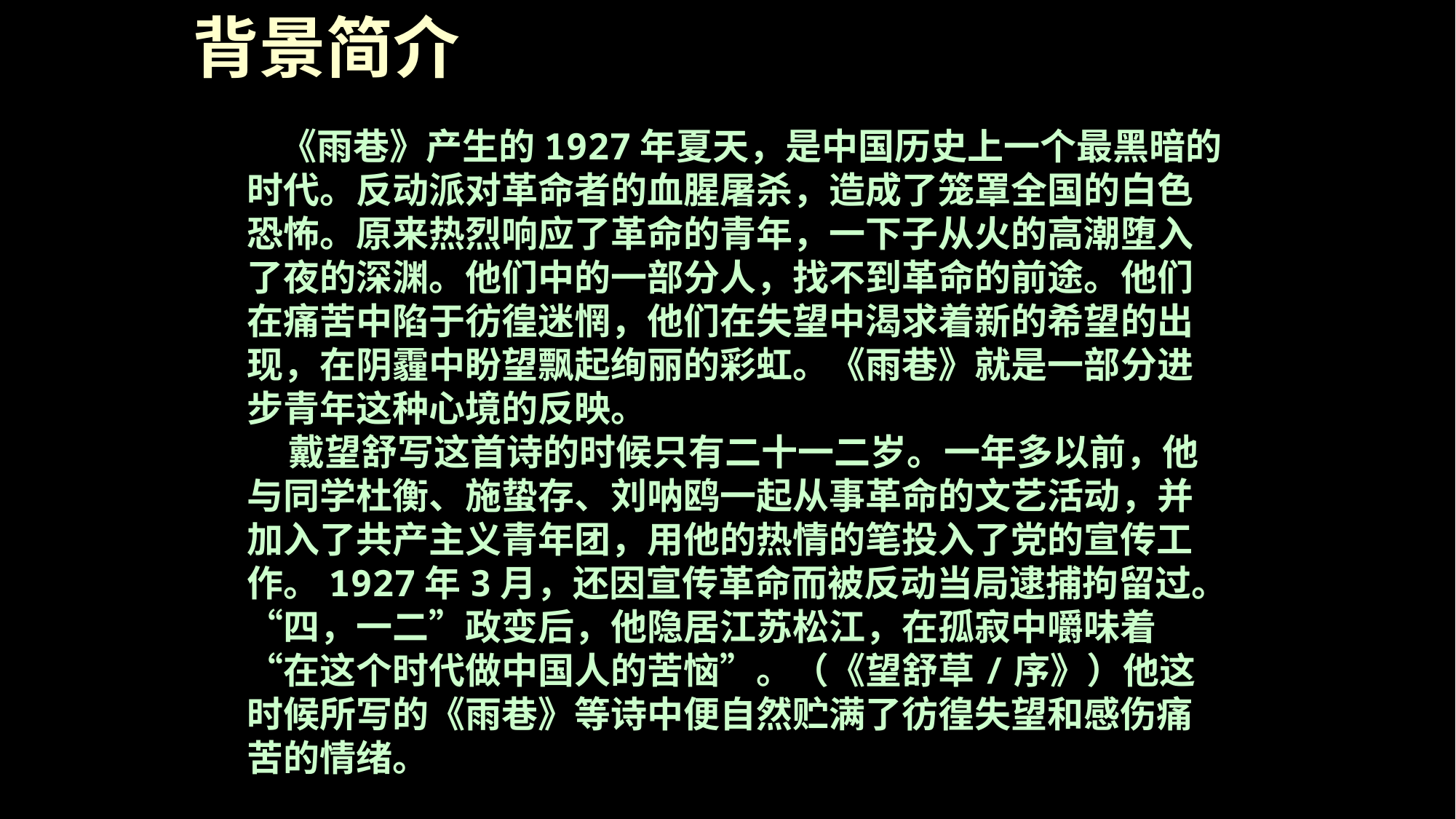

# 背景简介
   《雨巷》产生的1927年夏天，是中国历史上一个最黑暗的时代。反动派对革命者的血腥屠杀，造成了笼罩全国的白色恐怖。原来热烈响应了革命的青年，一下子从火的高潮堕入了夜的深渊。他们中的一部分人，找不到革命的前途。他们在痛苦中陷于彷徨迷惘，他们在失望中渴求着新的希望的出现，在阴霾中盼望飘起绚丽的彩虹。《雨巷》就是一部分进步青年这种心境的反映。
    戴望舒写这首诗的时候只有二十一二岁。一年多以前，他与同学杜衡、施蛰存、刘呐鸥一起从事革命的文艺活动，并加入了共产主义青年团，用他的热情的笔投入了党的宣传工作。1927年3月，还因宣传革命而被反动当局逮捕拘留过。“四，一二”政变后，他隐居江苏松江，在孤寂中嚼味着“在这个时代做中国人的苦恼”。（《望舒草/序》）他这时候所写的《雨巷》等诗中便自然贮满了彷徨失望和感伤痛苦的情绪。